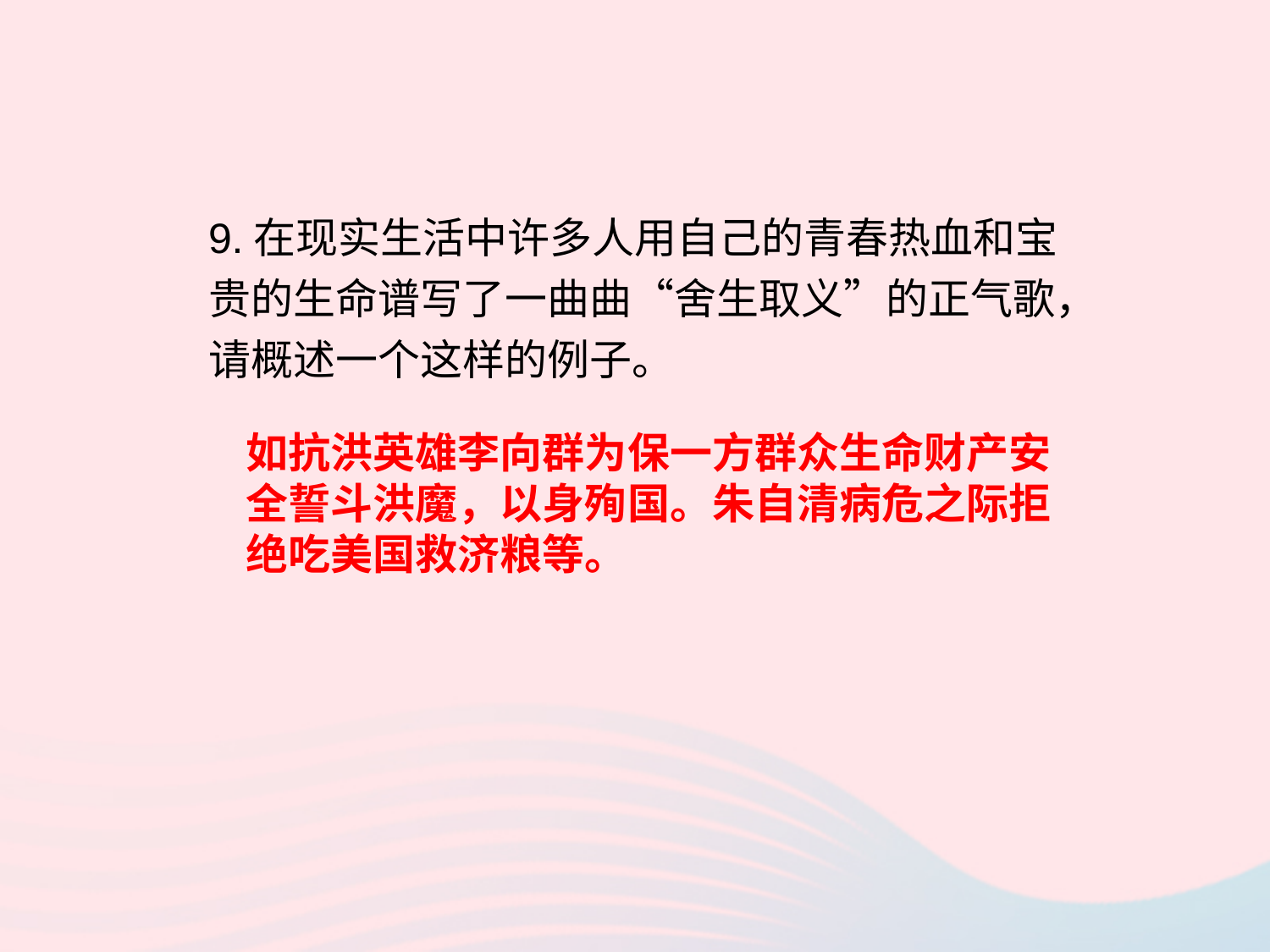

9.在现实生活中许多人用自己的青春热血和宝贵的生命谱写了一曲曲“舍生取义”的正气歌，请概述一个这样的例子。
如抗洪英雄李向群为保一方群众生命财产安全誓斗洪魔，以身殉国。朱自清病危之际拒绝吃美国救济粮等。